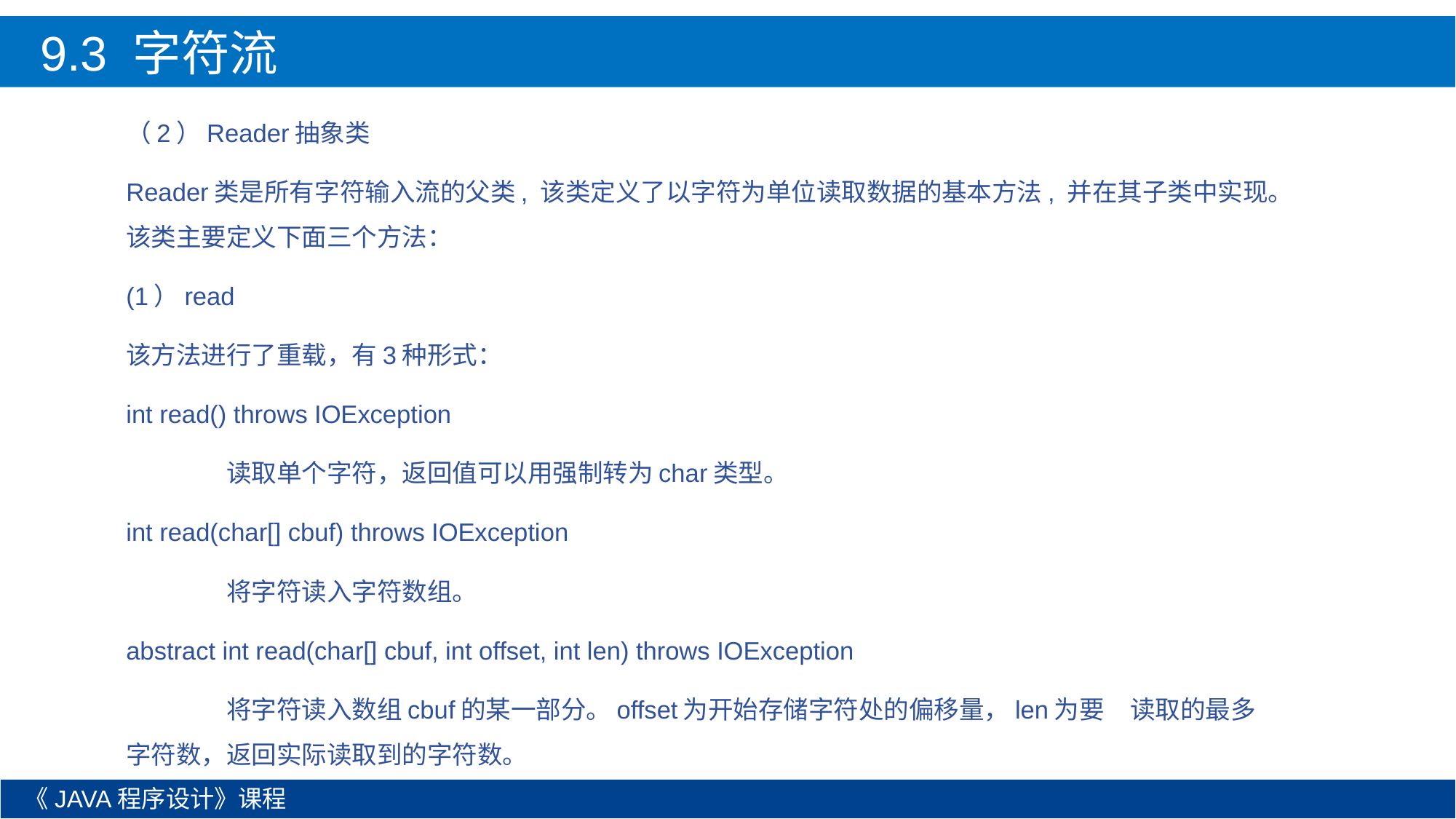

9.3 字符流
（2）Reader抽象类
Reader类是所有字符输入流的父类, 该类定义了以字符为单位读取数据的基本方法, 并在其子类中实现。该类主要定义下面三个方法：
(1）read
该方法进行了重载，有3种形式：
int read() throws IOException
	读取单个字符，返回值可以用强制转为char类型。
int read(char[] cbuf) throws IOException
	将字符读入字符数组。
abstract int read(char[] cbuf, int offset, int len) throws IOException
	将字符读入数组cbuf的某一部分。offset为开始存储字符处的偏移量，len为要	读取的最多字符数，返回实际读取到的字符数。

《JAVA程序设计》课程